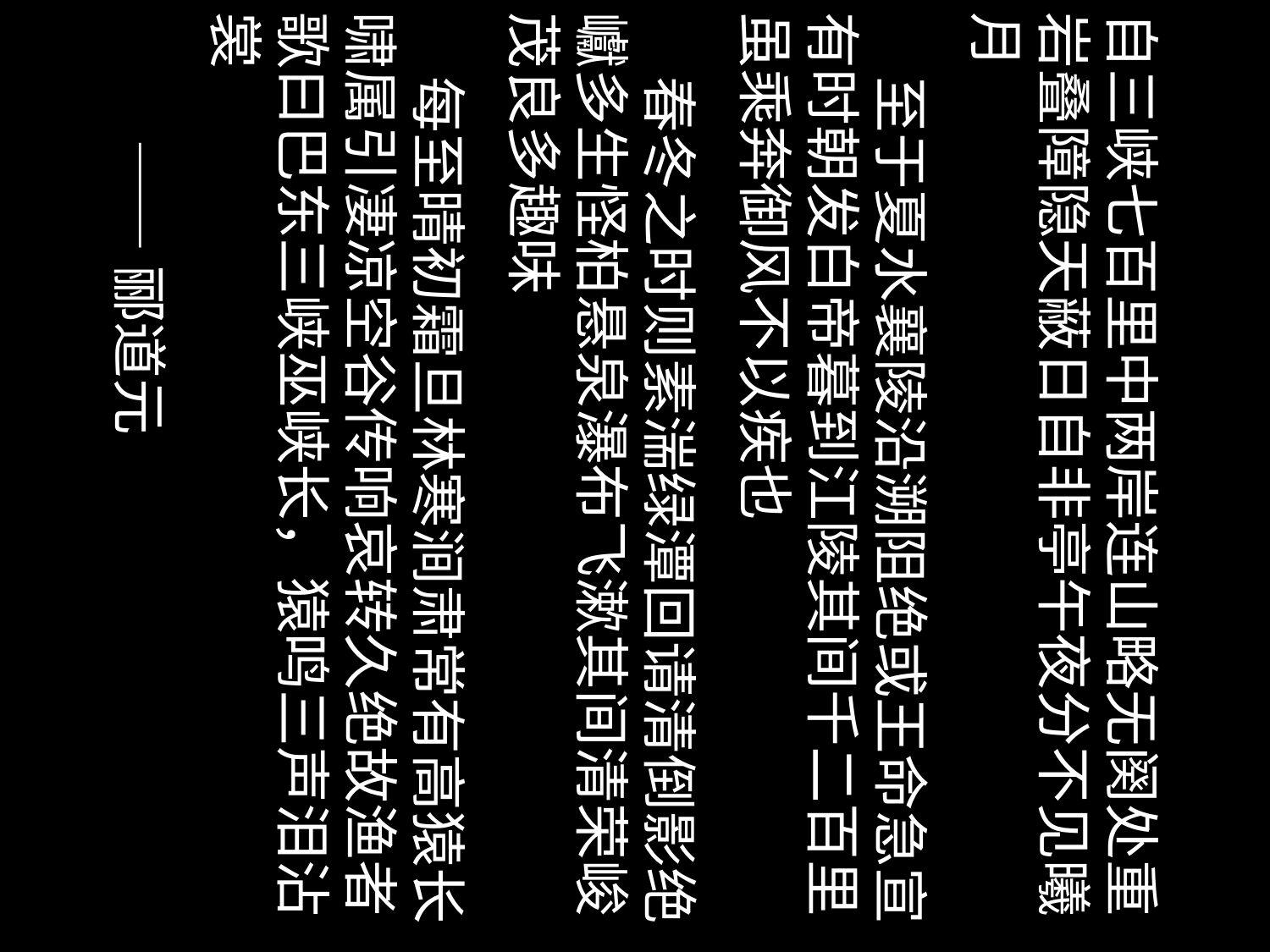

自三峡七百里中两岸连山略无阕处重岩叠障隐天蔽日自非亭午夜分不见曦月
    至于夏水襄陵沿溯阻绝或王命急宣有时朝发白帝暮到江陵其间千二百里虽乘奔御风不以疾也
    春冬之时则素湍绿潭回请清倒影绝巘多生怪柏悬泉瀑布飞漱其间清荣峻茂良多趣味
    每至晴初霜旦林寒涧肃常有高猿长啸属引凄凉空谷传响哀转久绝故渔者歌曰巴东三峡巫峡长，猿鸣三声泪沾裳
          ——郦道元